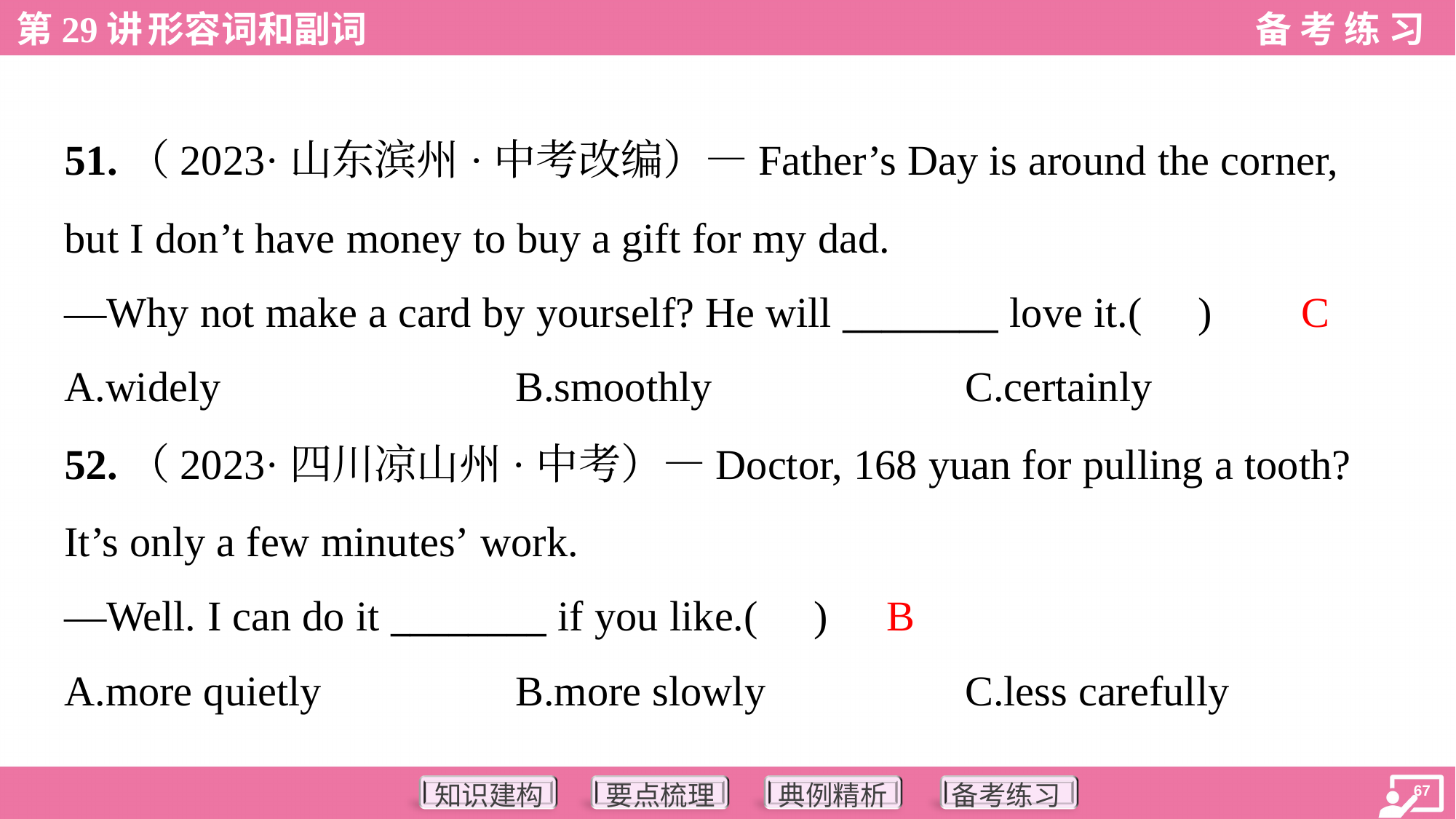

51.（2023·山东滨州·中考改编）—Father’s Day is around the corner,
but I don’t have money to buy a gift for my dad.
—Why not make a card by yourself? He will ________ love it.(     )
C
A.widely	B.smoothly	C.certainly
52.（2023·四川凉山州·中考）—Doctor, 168 yuan for pulling a tooth?
It’s only a few minutes’ work.
—Well. I can do it ________ if you like.(     )
B
A.more quietly	B.more slowly	C.less carefully